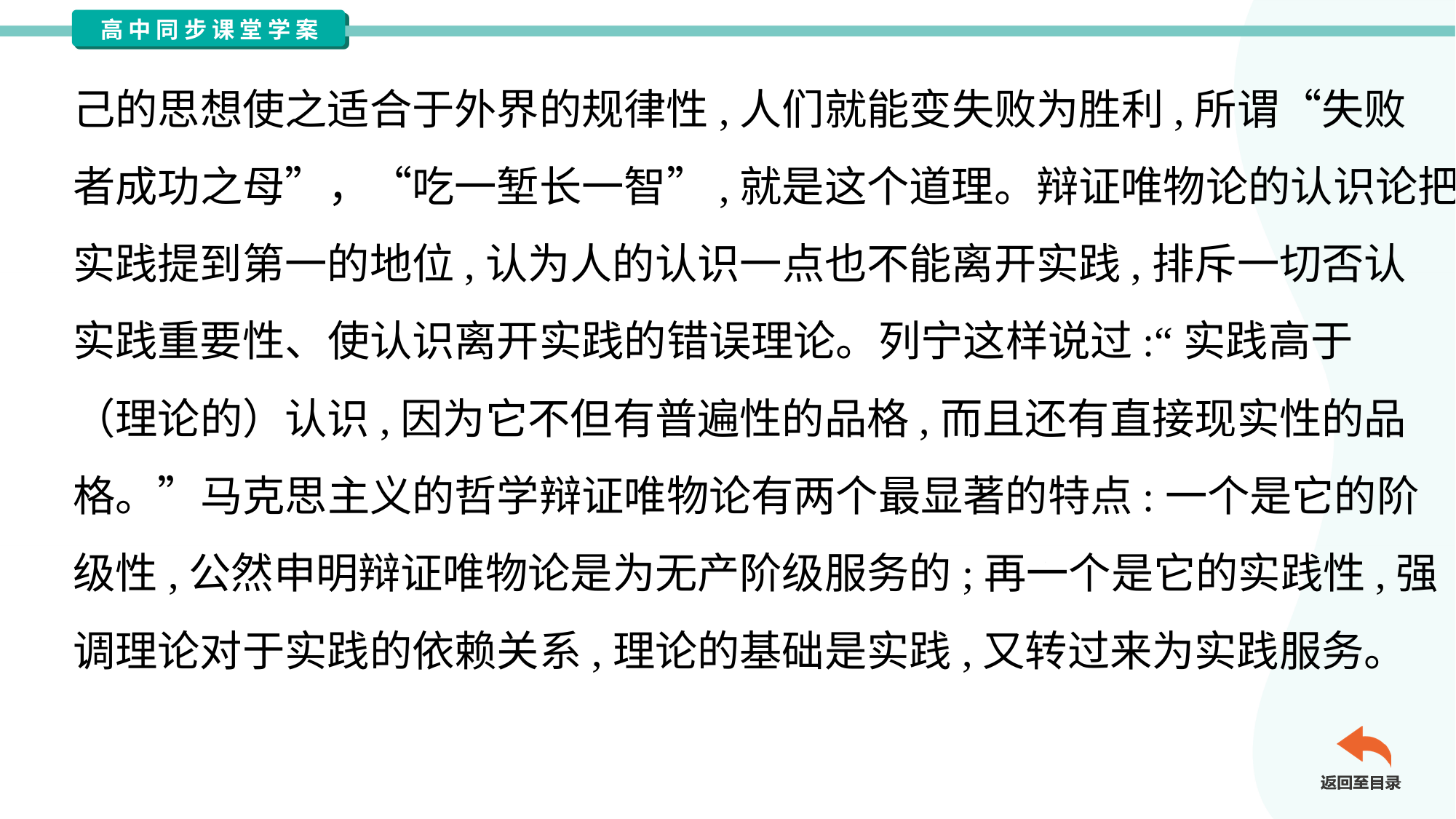

己的思想使之适合于外界的规律性,人们就能变失败为胜利,所谓“失败
者成功之母”，“吃一堑长一智”,就是这个道理。辩证唯物论的认识论把
实践提到第一的地位,认为人的认识一点也不能离开实践,排斥一切否认
实践重要性、使认识离开实践的错误理论。列宁这样说过:“实践高于
（理论的）认识,因为它不但有普遍性的品格,而且还有直接现实性的品
格。”马克思主义的哲学辩证唯物论有两个最显著的特点:一个是它的阶
级性,公然申明辩证唯物论是为无产阶级服务的;再一个是它的实践性,强
调理论对于实践的依赖关系,理论的基础是实践,又转过来为实践服务。